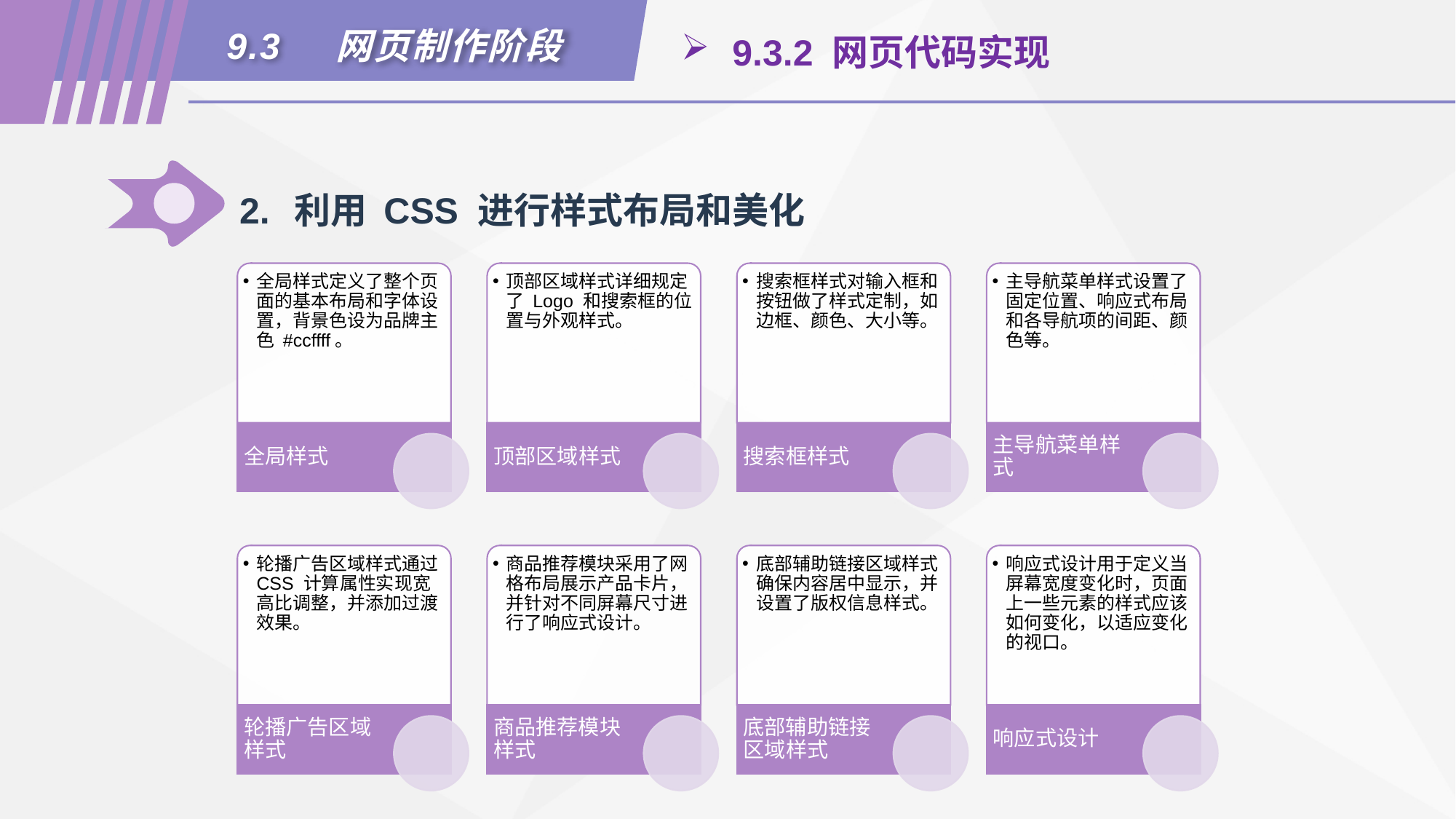

9.3	网页制作阶段
 9.3.2 网页代码实现

2.	利用 CSS 进行样式布局和美化
全局样式定义了整个页面的基本布局和字体设置，背景色设为品牌主色 #ccffff。
全局样式
顶部区域样式详细规定了 Logo 和搜索框的位置与外观样式。
顶部区域样式
搜索框样式对输入框和按钮做了样式定制，如边框、颜色、大小等。
搜索框样式
主导航菜单样式设置了固定位置、响应式布局和各导航项的间距、颜色等。
主导航菜单样式
轮播广告区域样式通过 CSS 计算属性实现宽高比调整，并添加过渡效果。
轮播广告区域样式
商品推荐模块采用了网格布局展示产品卡片，并针对不同屏幕尺寸进行了响应式设计。
商品推荐模块样式
底部辅助链接区域样式确保内容居中显示，并设置了版权信息样式。
底部辅助链接区域样式
响应式设计用于定义当屏幕宽度变化时，页面上一些元素的样式应该如何变化，以适应变化的视口。
响应式设计